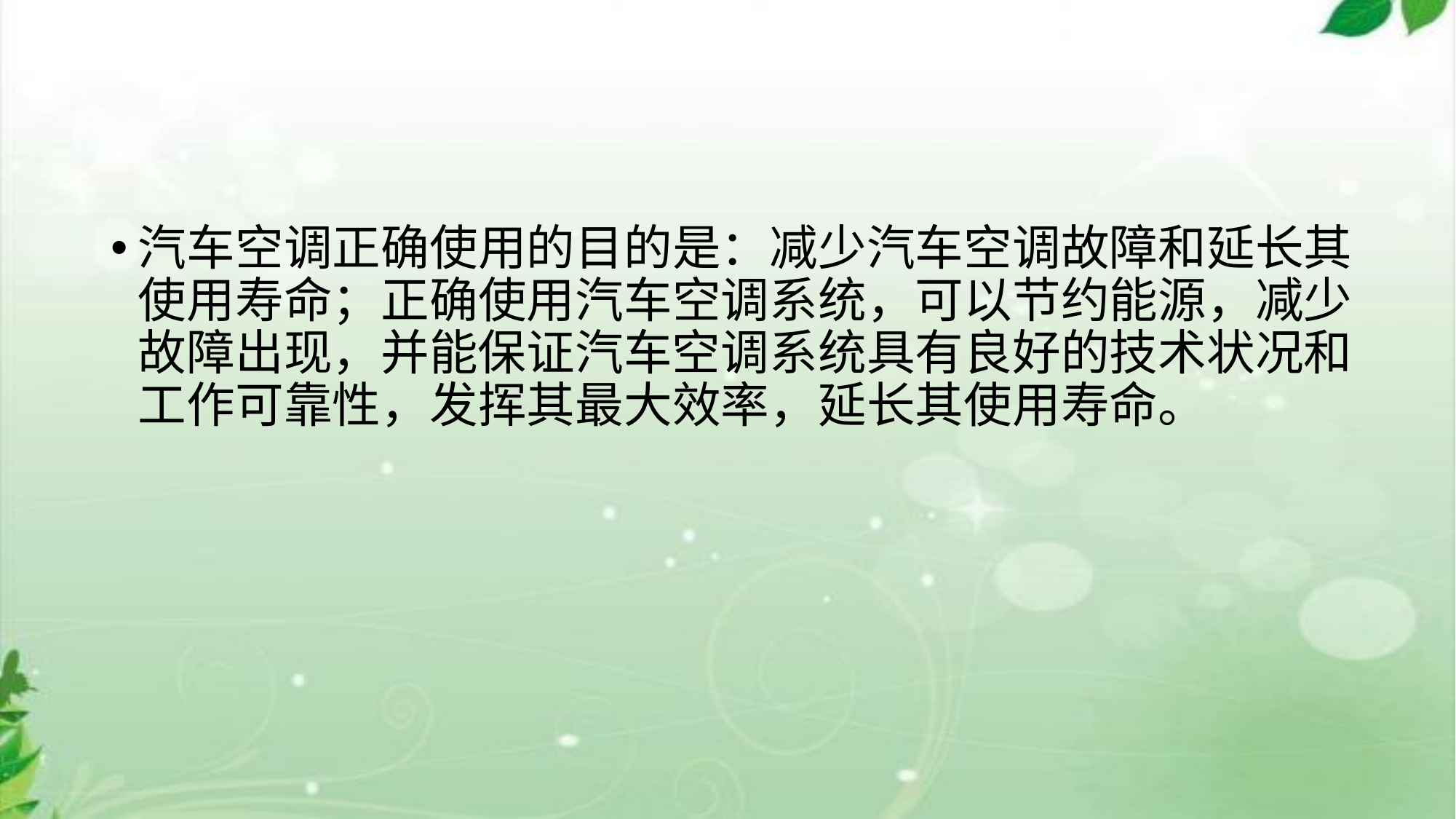

汽车空调正确使用的目的是：减少汽车空调故障和延长其使用寿命；正确使用汽车空调系统，可以节约能源，减少故障出现，并能保证汽车空调系统具有良好的技术状况和工作可靠性，发挥其最大效率，延长其使用寿命。